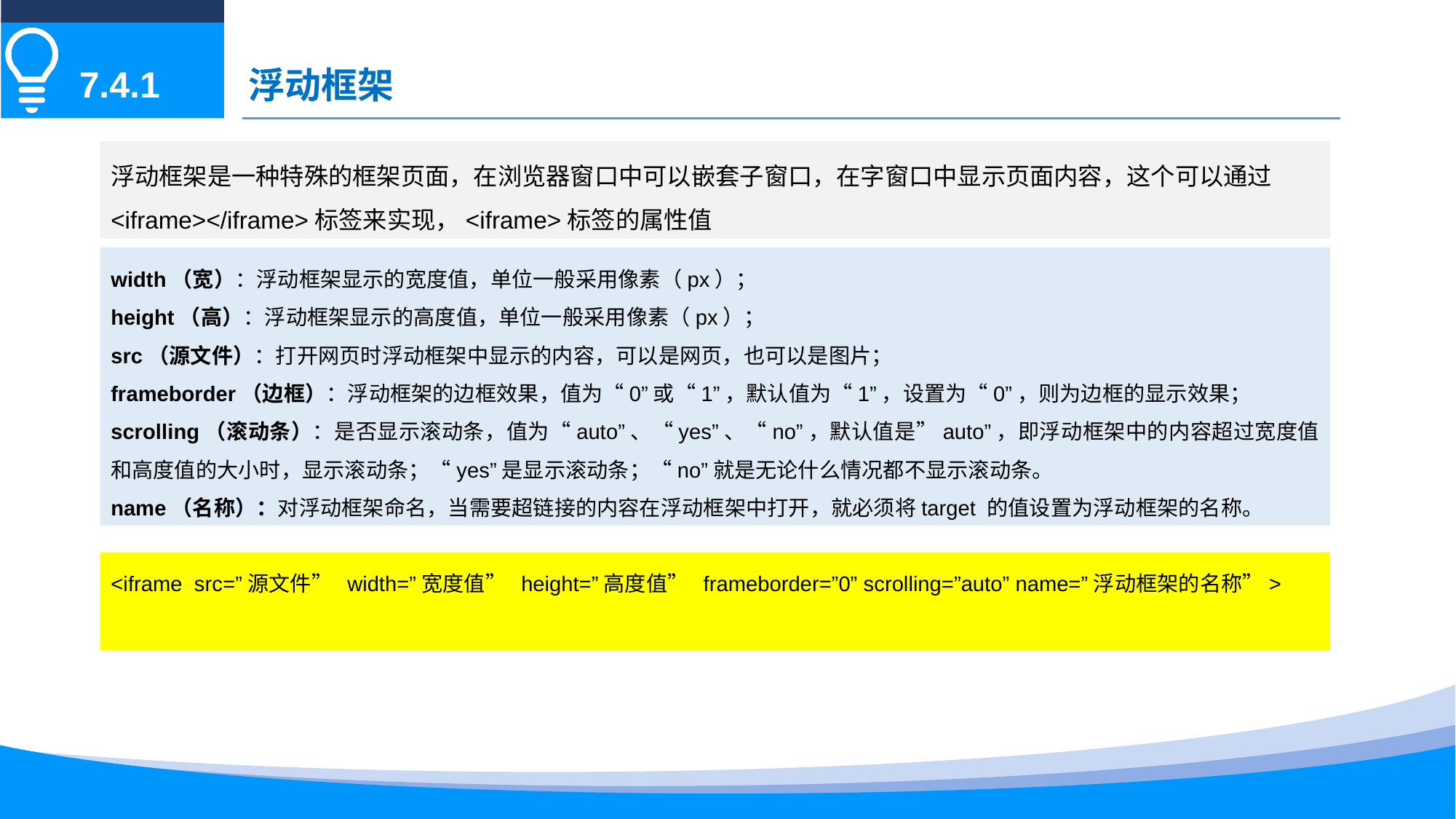

浮动框架
7.4.1
浮动框架是一种特殊的框架页面，在浏览器窗口中可以嵌套子窗口，在字窗口中显示页面内容，这个可以通过<iframe></iframe>标签来实现，<iframe>标签的属性值
width（宽）：浮动框架显示的宽度值，单位一般采用像素（px）；
height（高）：浮动框架显示的高度值，单位一般采用像素（px）；
src（源文件）：打开网页时浮动框架中显示的内容，可以是网页，也可以是图片；
frameborder（边框）：浮动框架的边框效果，值为“0”或“1”，默认值为“1”，设置为“0”，则为边框的显示效果；
scrolling（滚动条）：是否显示滚动条，值为“auto”、“yes”、“no”，默认值是”auto”，即浮动框架中的内容超过宽度值和高度值的大小时，显示滚动条；“yes”是显示滚动条；“no”就是无论什么情况都不显示滚动条。
name（名称）：对浮动框架命名，当需要超链接的内容在浮动框架中打开，就必须将target 的值设置为浮动框架的名称。

<iframe  src=”源文件”  width=”宽度值”  height=”高度值”  frameborder=”0” scrolling=”auto” name=”浮动框架的名称”>